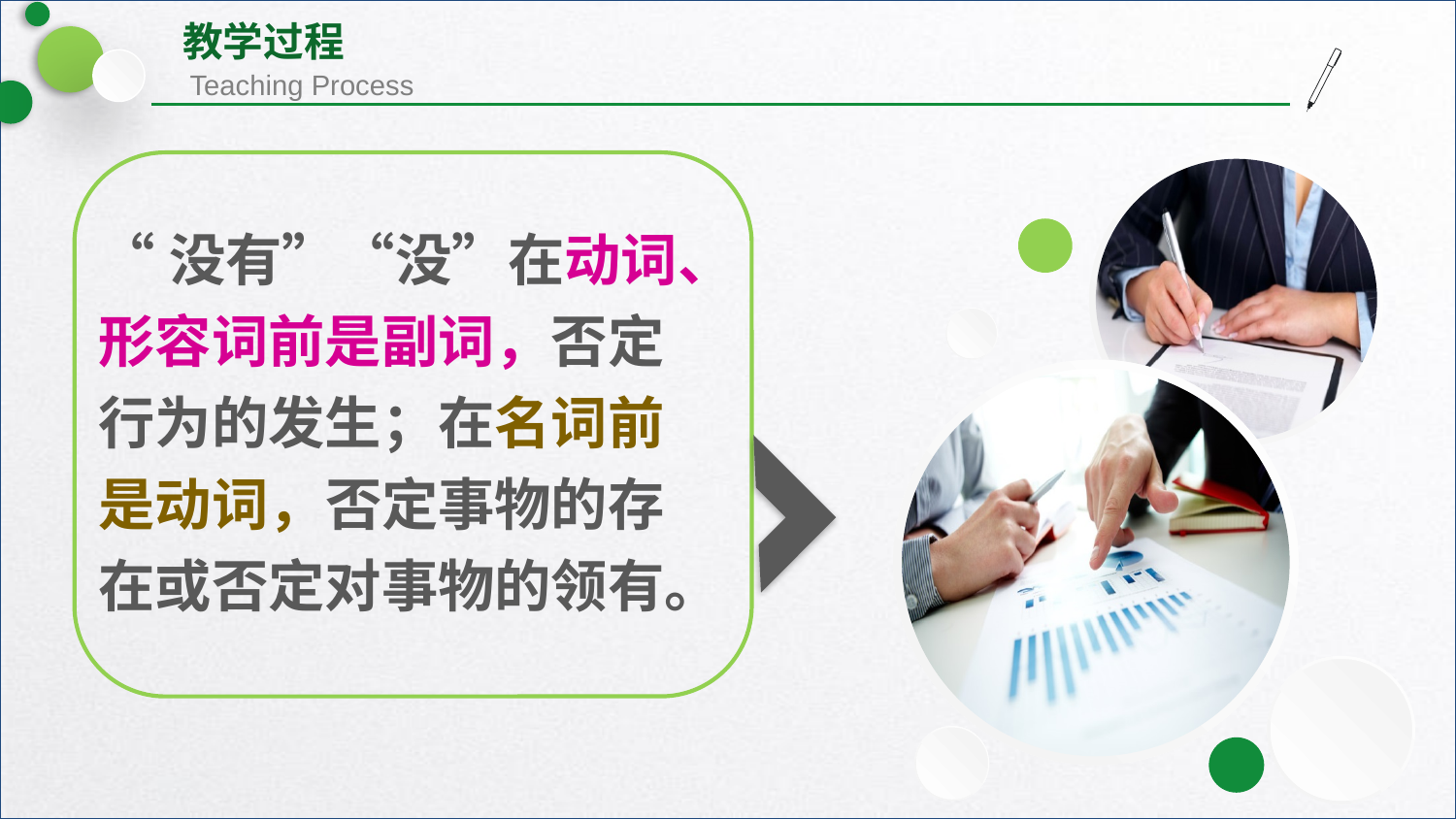

“没有”“没”在动词、形容词前是副词，否定行为的发生；在名词前是动词，否定事物的存在或否定对事物的领有。